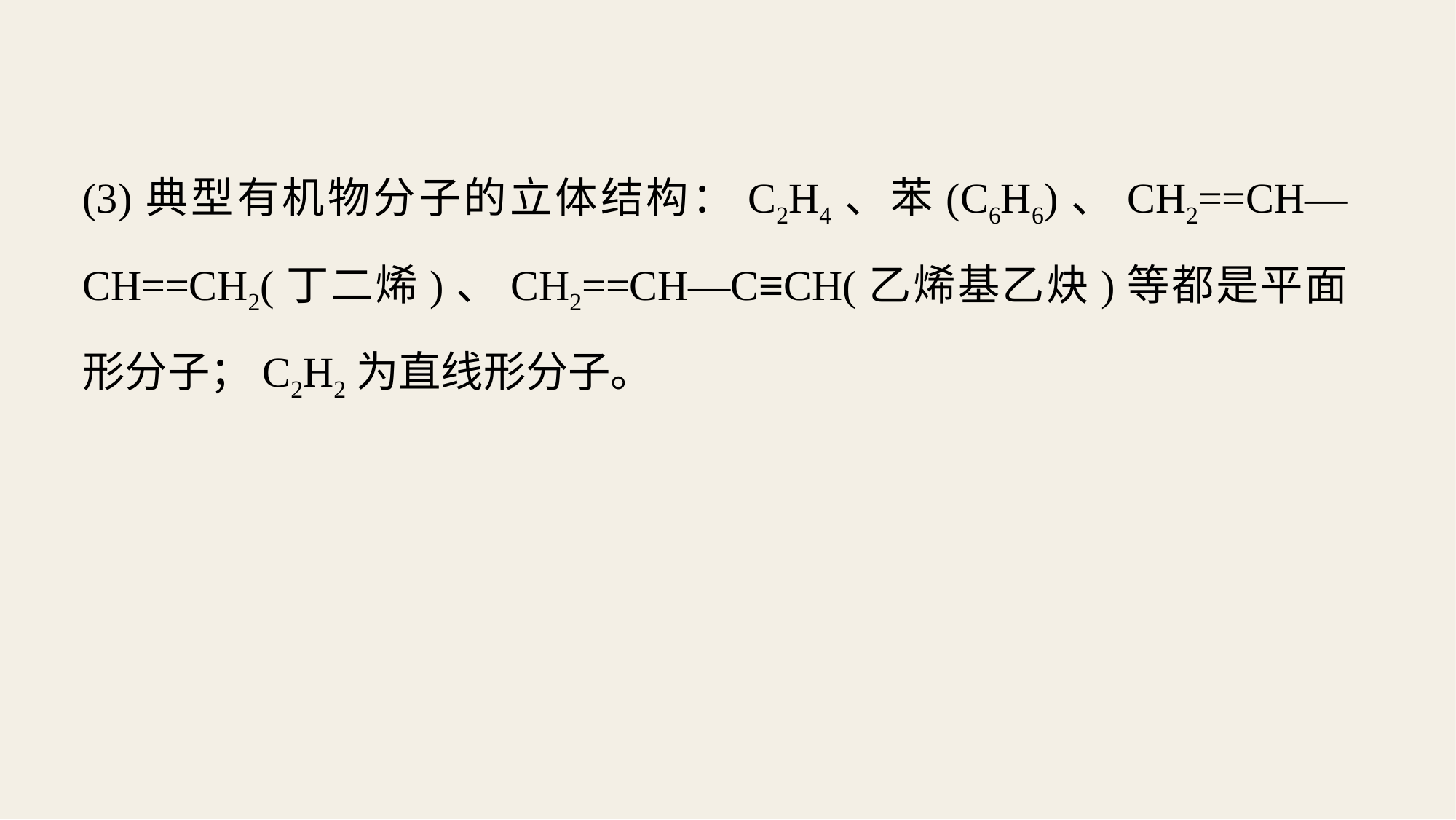

(3)典型有机物分子的立体结构：C2H4、苯(C6H6)、CH2==CH—CH==CH2(丁二烯)、CH2==CH—C≡CH(乙烯基乙炔)等都是平面形分子；C2H2为直线形分子。